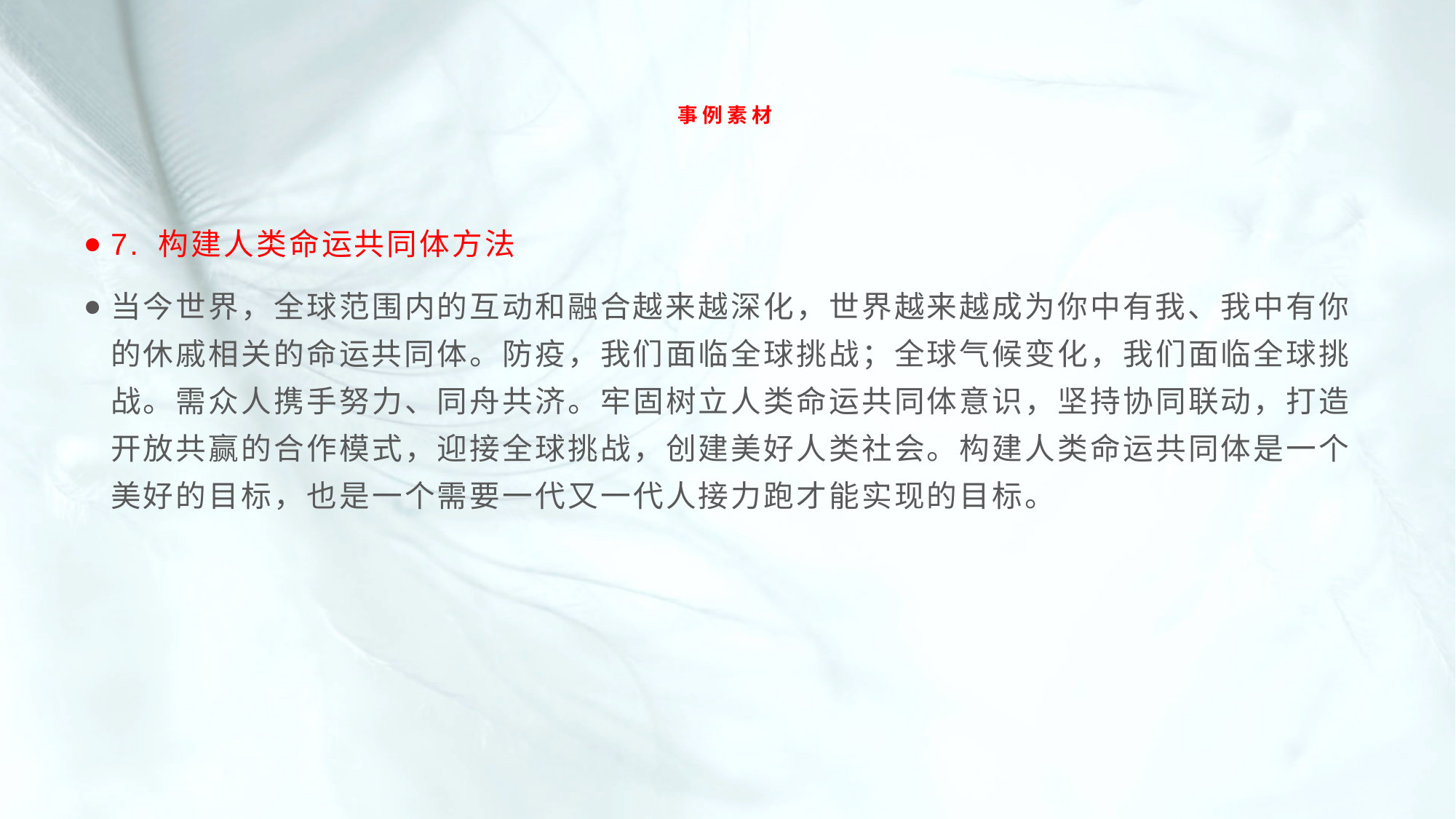

# 事例素材

7. 构建人类命运共同体方法
当今世界，全球范围内的互动和融合越来越深化，世界越来越成为你中有我、我中有你的休戚相关的命运共同体。防疫，我们面临全球挑战；全球气候变化，我们面临全球挑战。需众人携手努力、同舟共济。牢固树立人类命运共同体意识，坚持协同联动，打造开放共赢的合作模式，迎接全球挑战，创建美好人类社会。构建人类命运共同体是一个美好的目标，也是一个需要一代又一代人接力跑才能实现的目标。